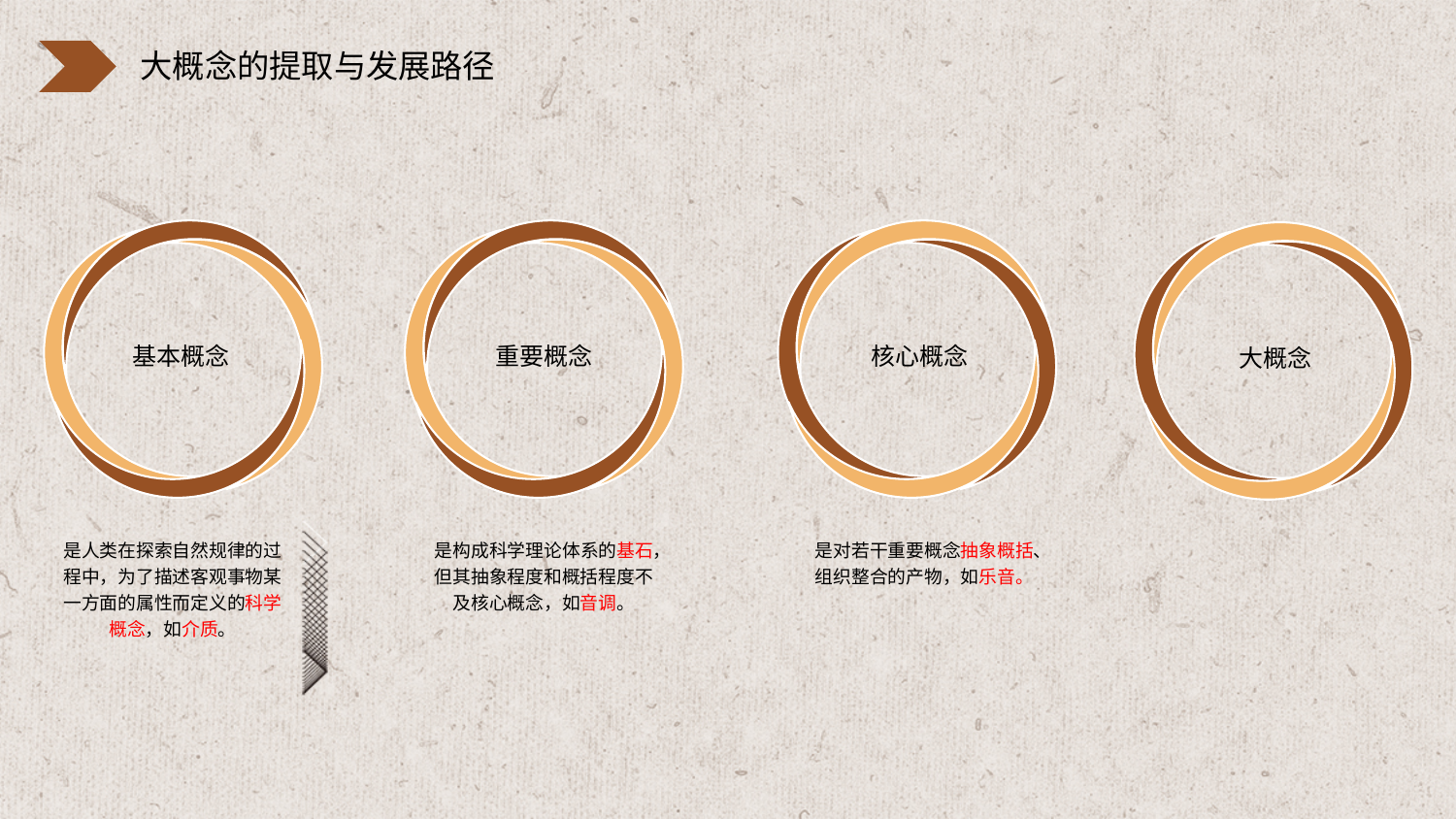

基本概念
重要概念
核心概念
大概念
是人类在探索自然规律的过程中，为了描述客观事物某一方面的属性而定义的科学概念，如介质。
是构成科学理论体系的基石，但其抽象程度和概括程度不及核心概念，如音调。
是对若干重要概念抽象概括、组织整合的产物，如乐音。